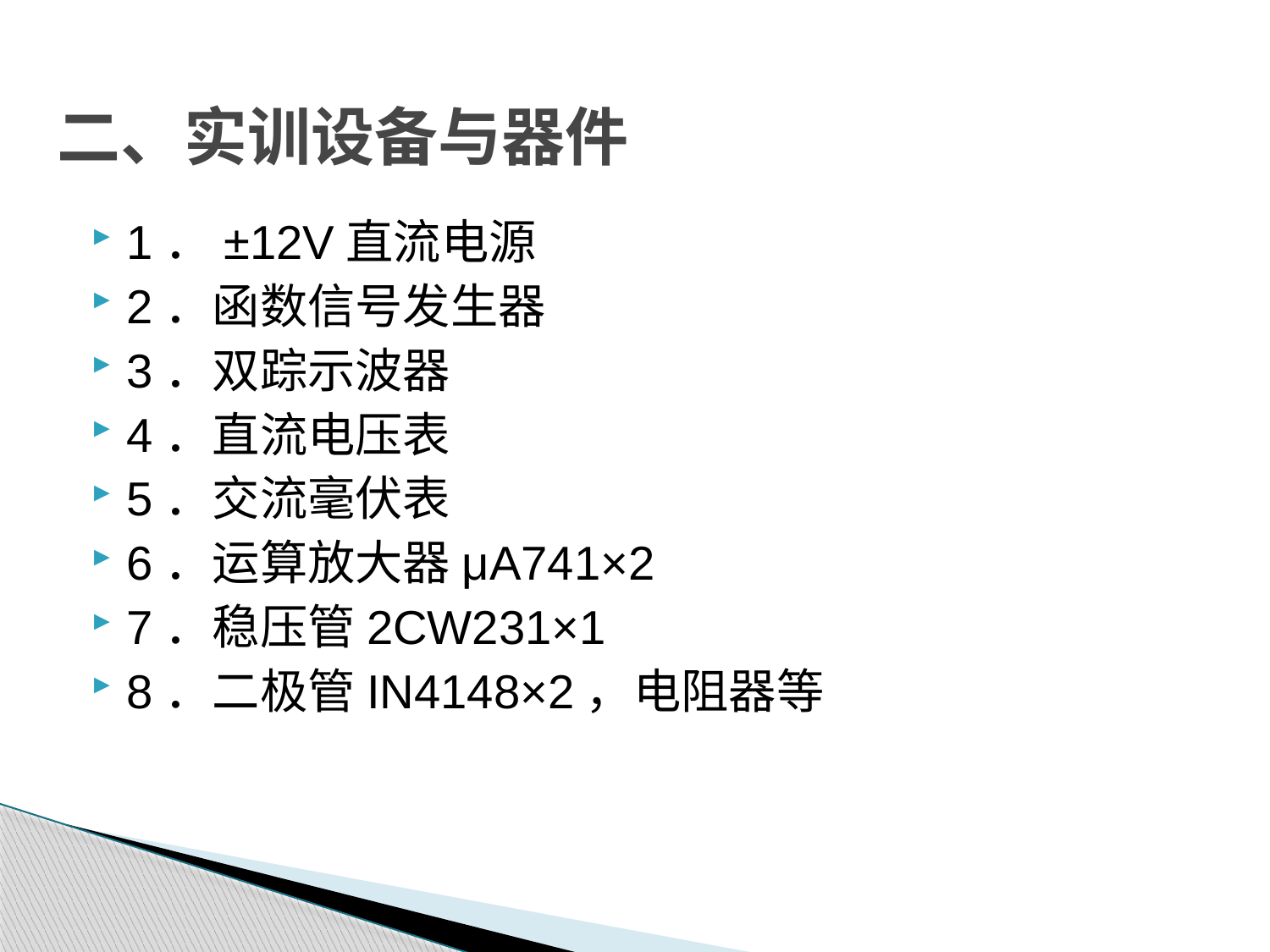

# 二、实训设备与器件
1．±12V直流电源
2．函数信号发生器
3．双踪示波器
4．直流电压表
5．交流毫伏表
6．运算放大器μA741×2
7．稳压管2CW231×1
8．二极管IN4148×2，电阻器等